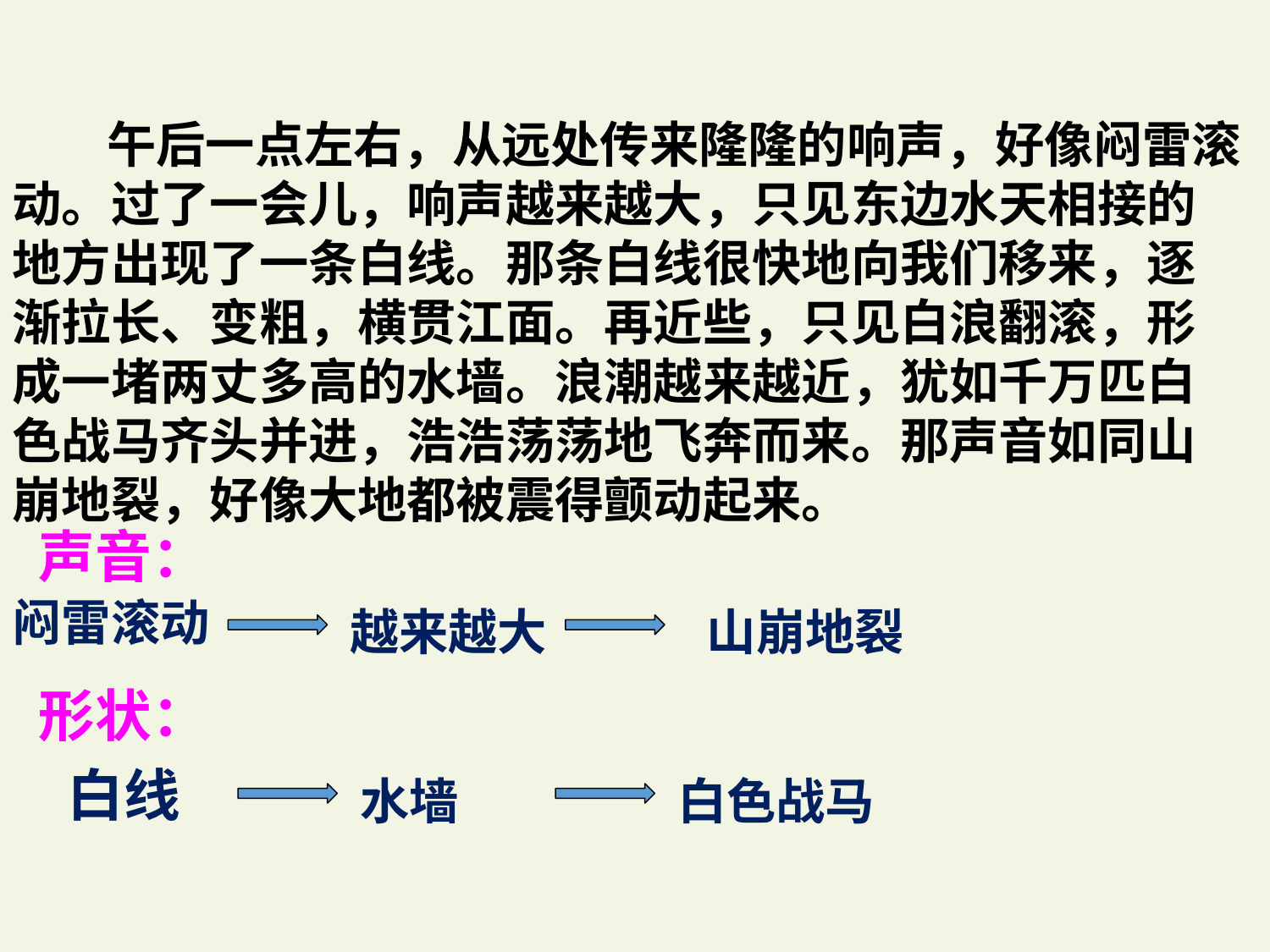

午后一点左右，从远处传来隆隆的响声，好像闷雷滚动。过了一会儿，响声越来越大，只见东边水天相接的地方出现了一条白线。那条白线很快地向我们移来，逐渐拉长、变粗，横贯江面。再近些，只见白浪翻滚，形成一堵两丈多高的水墙。浪潮越来越近，犹如千万匹白色战马齐头并进，浩浩荡荡地飞奔而来。那声音如同山崩地裂，好像大地都被震得颤动起来。
 声音：
闷雷滚动
越来越大
山崩地裂

 形状：

     白线
水墙
白色战马